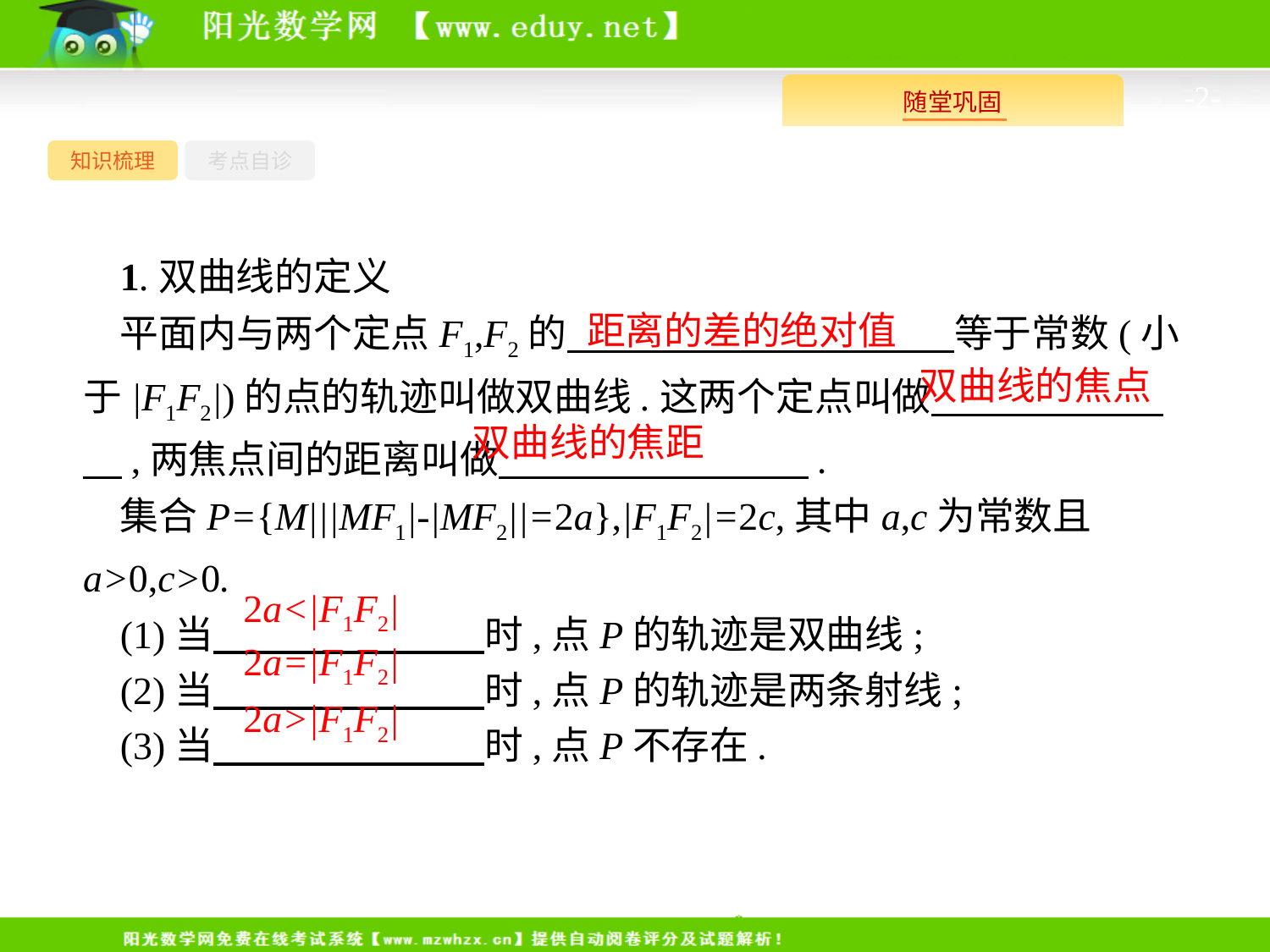

-2-
知识梳理
考点自诊
1.双曲线的定义
平面内与两个定点F1,F2的　　　　　　　　　　等于常数(小于|F1F2|)的点的轨迹叫做双曲线.这两个定点叫做　　　　　　　,两焦点间的距离叫做　　　　　　　　.
集合P={M|||MF1|-|MF2||=2a},|F1F2|=2c,其中a,c为常数且a>0,c>0.
(1)当　　　　　　　时,点P的轨迹是双曲线;
(2)当　　　　　　　时,点P的轨迹是两条射线;
(3)当　　　　　　　时,点P不存在.
距离的差的绝对值
双曲线的焦点
双曲线的焦距
2a<|F1F2|
2a=|F1F2|
2a>|F1F2|